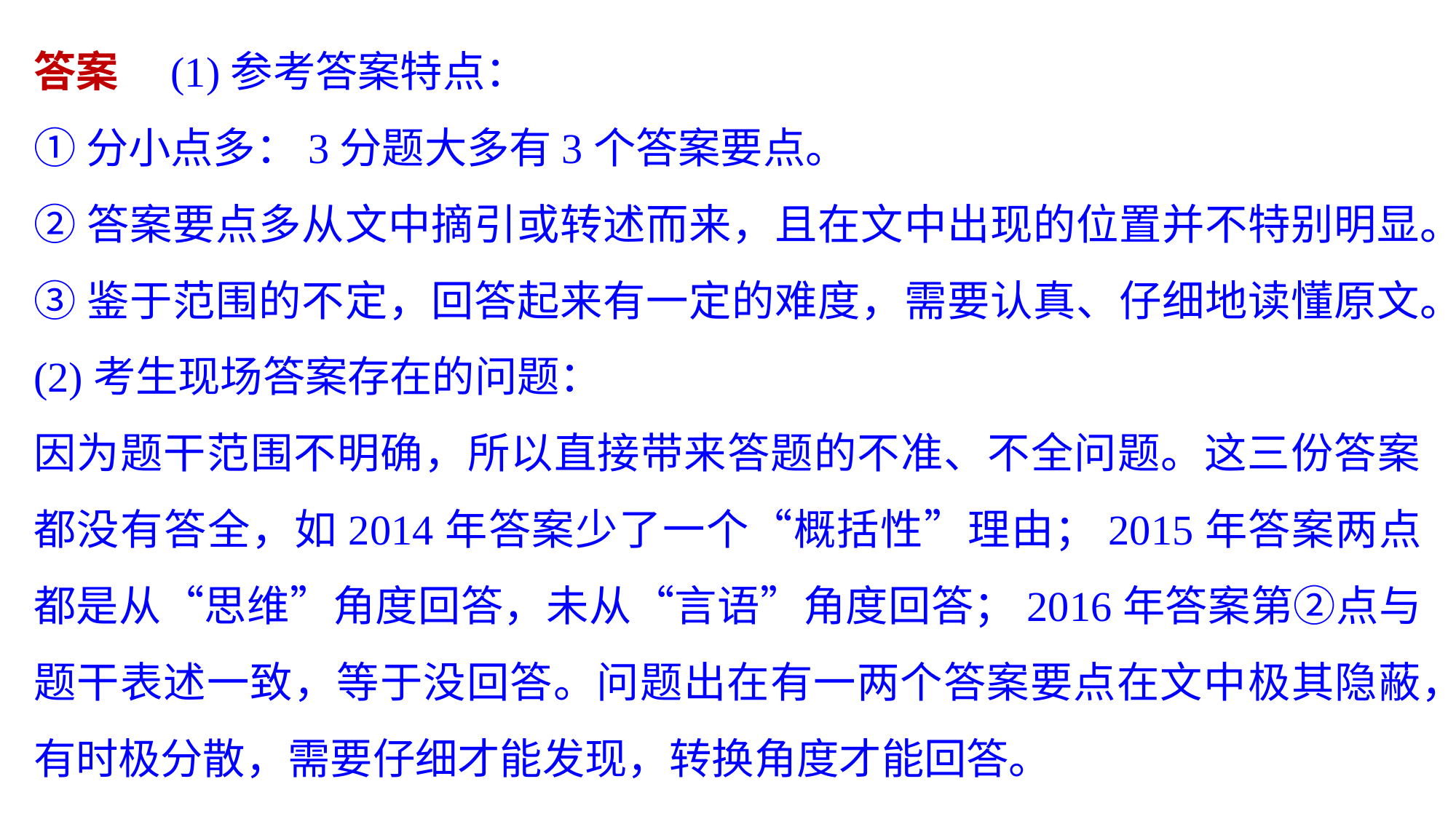

答案　(1)参考答案特点：
①分小点多：3分题大多有3个答案要点。
②答案要点多从文中摘引或转述而来，且在文中出现的位置并不特别明显。
③鉴于范围的不定，回答起来有一定的难度，需要认真、仔细地读懂原文。
(2)考生现场答案存在的问题：
因为题干范围不明确，所以直接带来答题的不准、不全问题。这三份答案都没有答全，如2014年答案少了一个“概括性”理由；2015年答案两点都是从“思维”角度回答，未从“言语”角度回答；2016年答案第②点与题干表述一致，等于没回答。问题出在有一两个答案要点在文中极其隐蔽，有时极分散，需要仔细才能发现，转换角度才能回答。